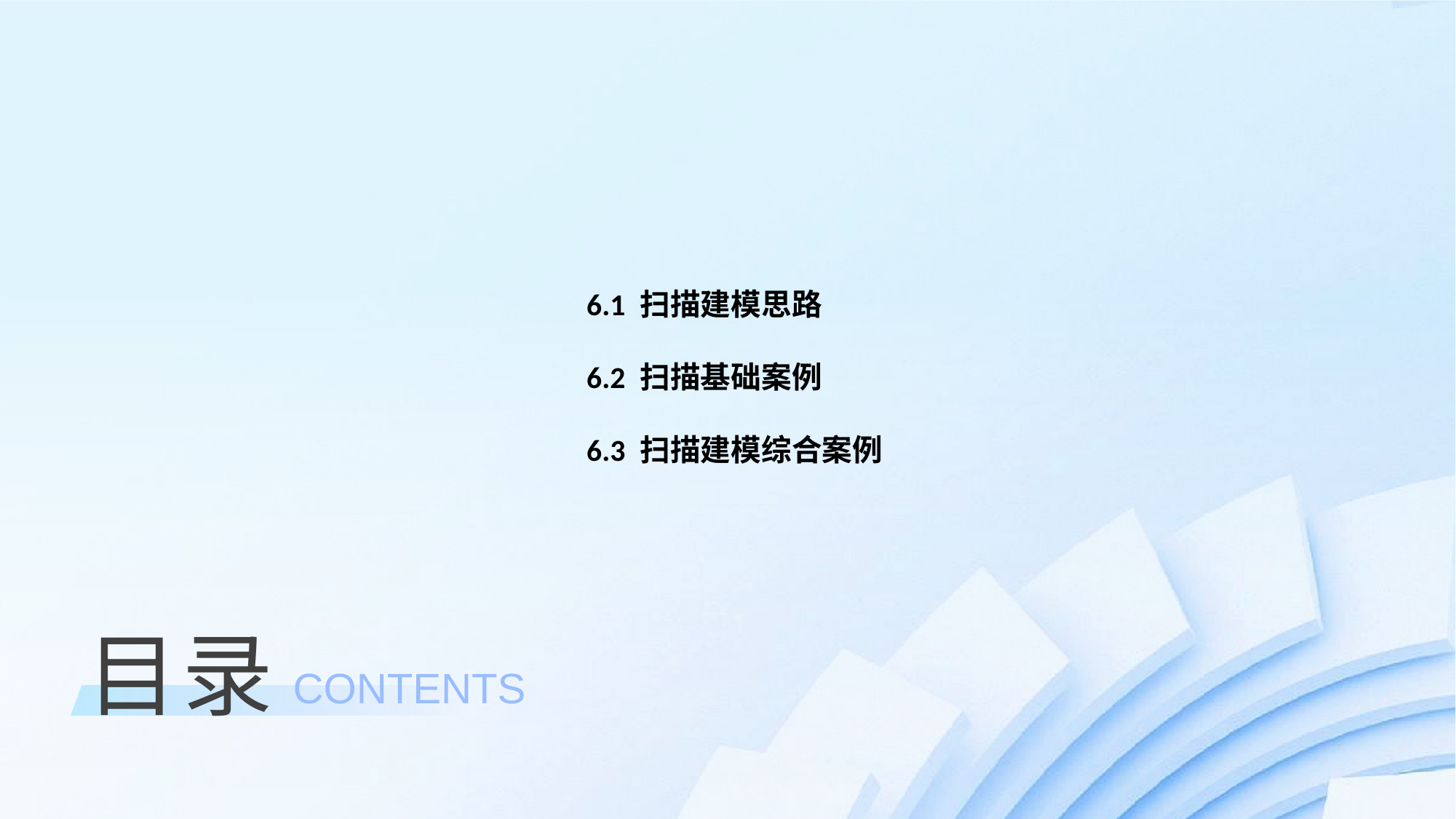

6.1 扫描建模思路
6.2 扫描基础案例
6.3 扫描建模综合案例
目录
CONTENTS